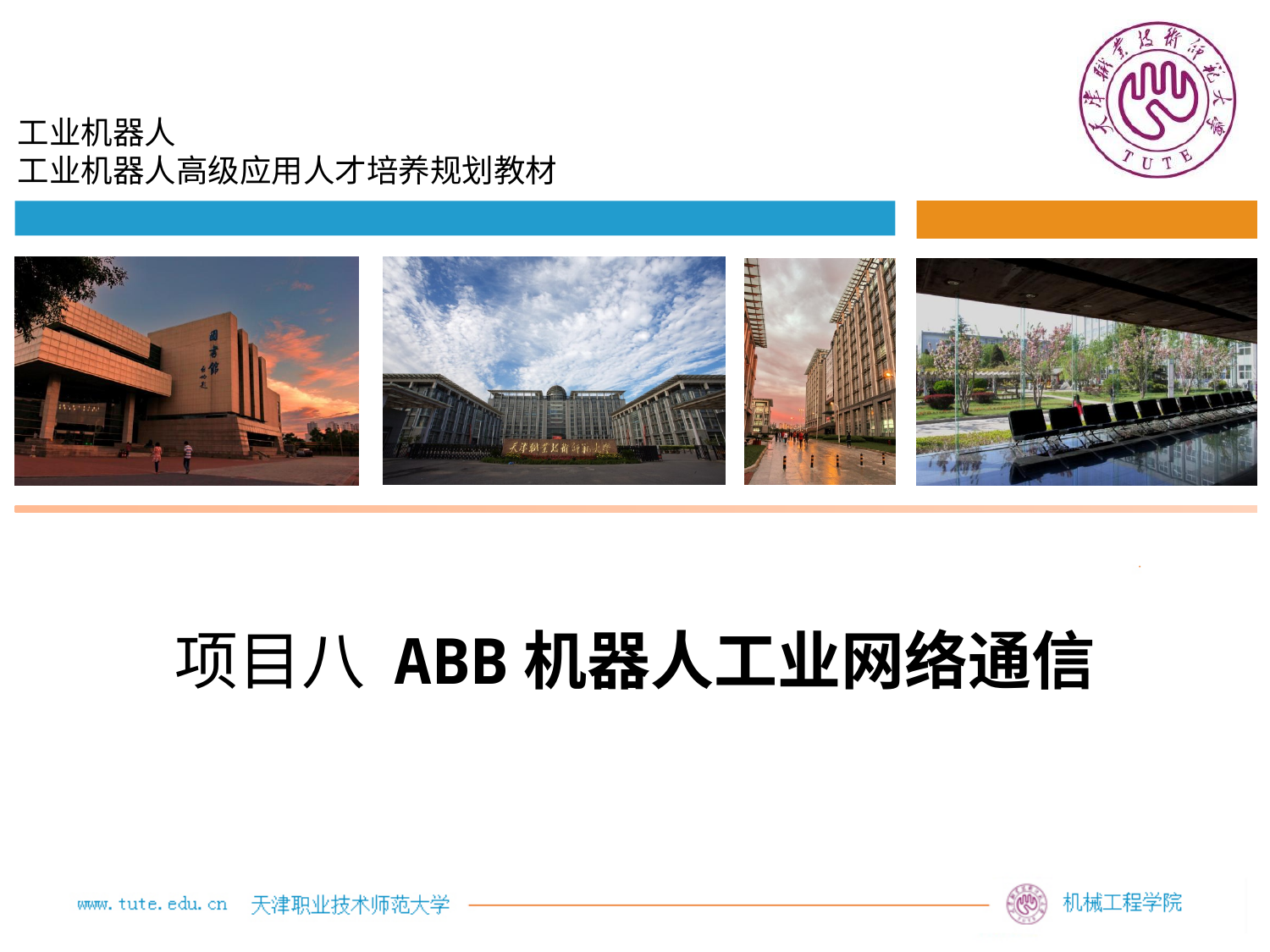

工业机器人
工业机器人高级应用人才培养规划教材
# 项目八 ABB机器人工业网络通信